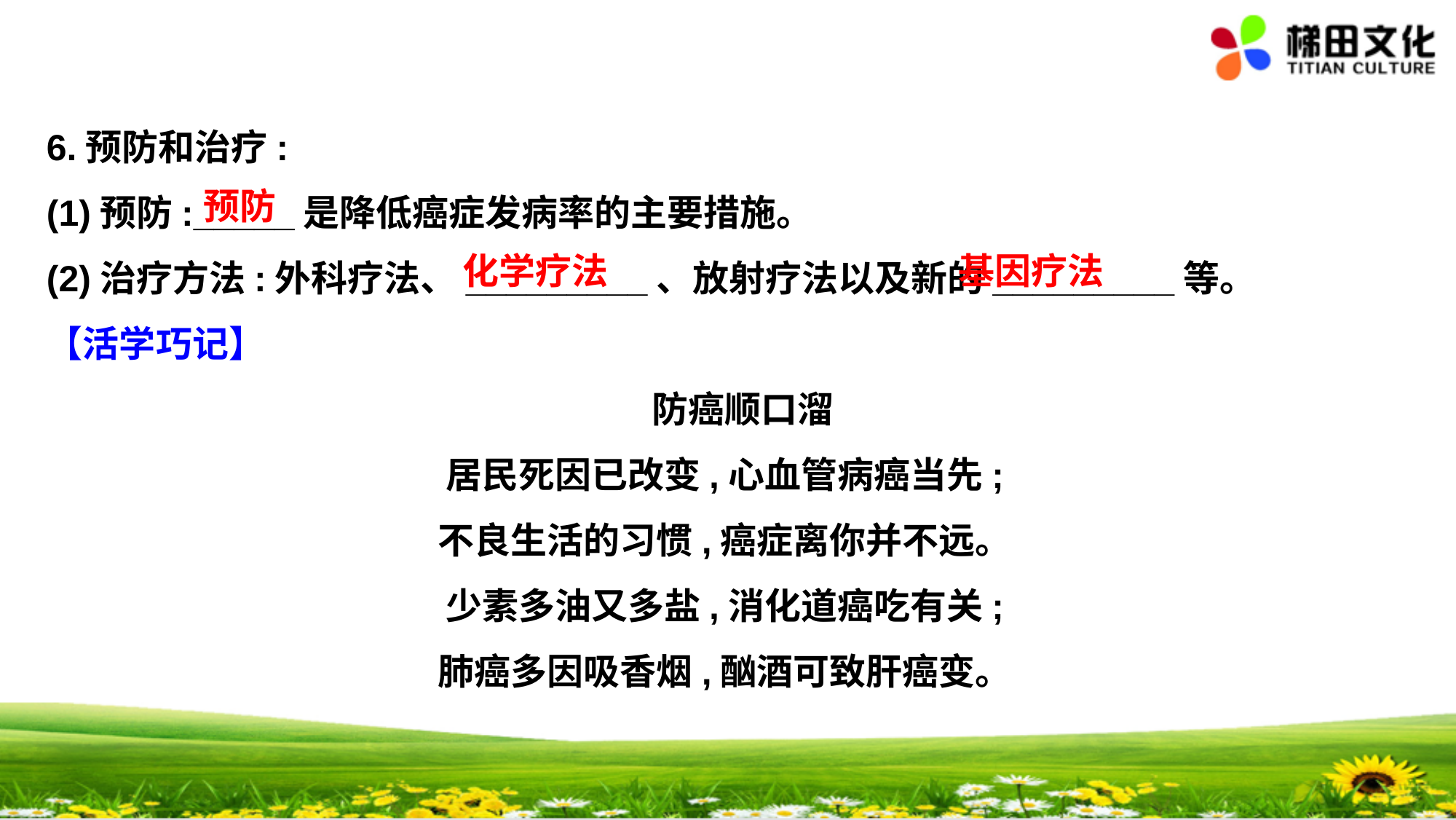

6.预防和治疗:
(1)预防:_____是降低癌症发病率的主要措施。
(2)治疗方法:外科疗法、_________、放射疗法以及新的_________等。
【活学巧记】
　防癌顺口溜
居民死因已改变,心血管病癌当先;
不良生活的习惯,癌症离你并不远。
少素多油又多盐,消化道癌吃有关;
肺癌多因吸香烟,酗酒可致肝癌变。
预防
化学疗法
基因疗法